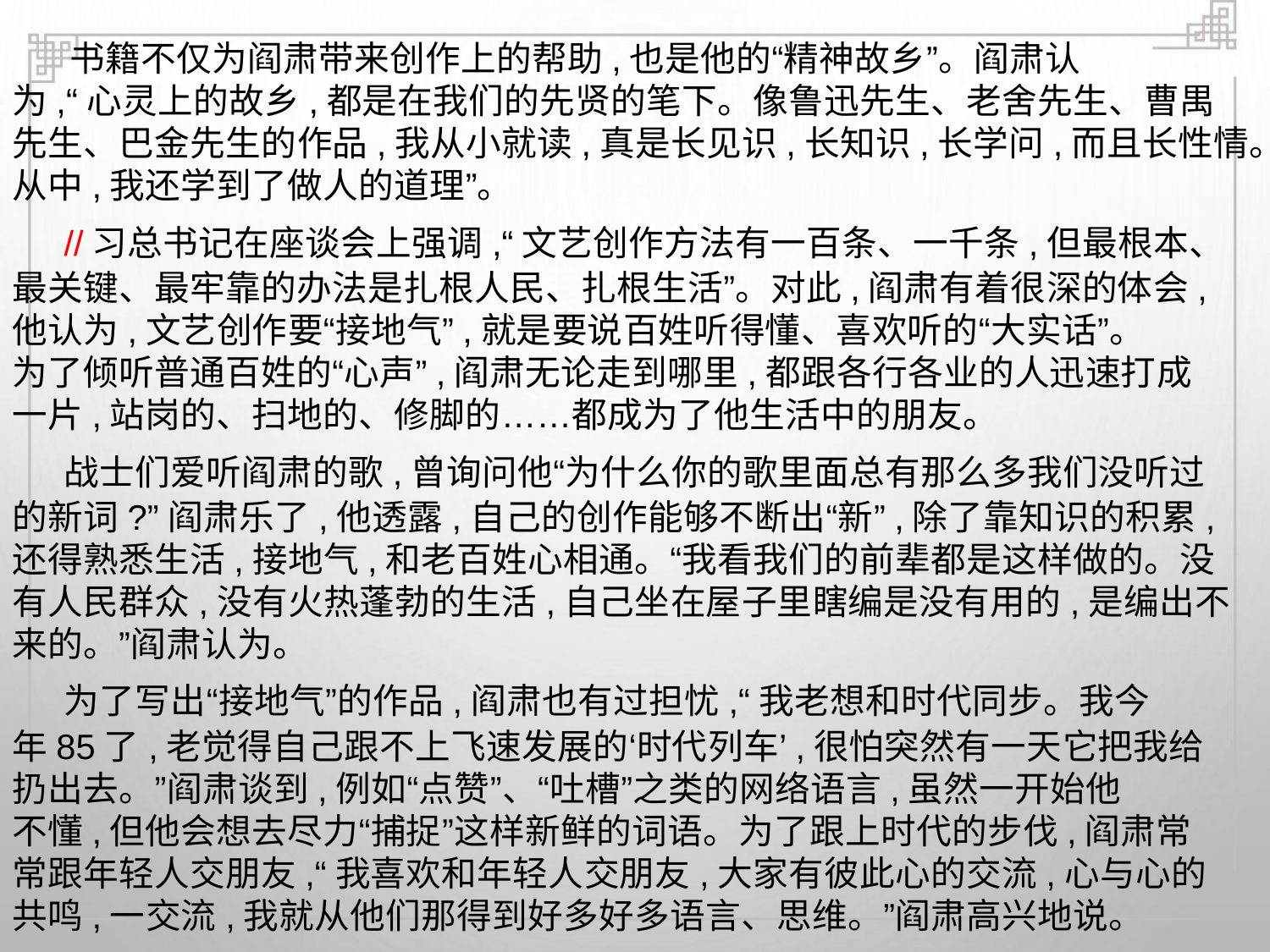

书籍不仅为阎肃带来创作上的帮助,也是他的“精神故乡”。阎肃认
为,“心灵上的故乡,都是在我们的先贤的笔下。像鲁迅先生、老舍先生、曹禺
先生、巴金先生的作品,我从小就读,真是长见识,长知识,长学问,而且长性情。
从中,我还学到了做人的道理”。
//习总书记在座谈会上强调,“文艺创作方法有一百条、一千条,但最根本、
最关键、最牢靠的办法是扎根人民、扎根生活”。对此,阎肃有着很深的体会,
他认为,文艺创作要“接地气”,就是要说百姓听得懂、喜欢听的“大实话”。
为了倾听普通百姓的“心声”,阎肃无论走到哪里,都跟各行各业的人迅速打成
一片,站岗的、扫地的、修脚的……都成为了他生活中的朋友。
战士们爱听阎肃的歌,曾询问他“为什么你的歌里面总有那么多我们没听过
的新词?”阎肃乐了,他透露,自己的创作能够不断出“新”,除了靠知识的积累,
还得熟悉生活,接地气,和老百姓心相通。“我看我们的前辈都是这样做的。没
有人民群众,没有火热蓬勃的生活,自己坐在屋子里瞎编是没有用的,是编出不
来的。”阎肃认为。
为了写出“接地气”的作品,阎肃也有过担忧,“我老想和时代同步。我今
年85了,老觉得自己跟不上飞速发展的‘时代列车’,很怕突然有一天它把我给
扔出去。”阎肃谈到,例如“点赞”、“吐槽”之类的网络语言,虽然一开始他
不懂,但他会想去尽力“捕捉”这样新鲜的词语。为了跟上时代的步伐,阎肃常
常跟年轻人交朋友,“我喜欢和年轻人交朋友,大家有彼此心的交流,心与心的
共鸣,一交流,我就从他们那得到好多好多语言、思维。”阎肃高兴地说。